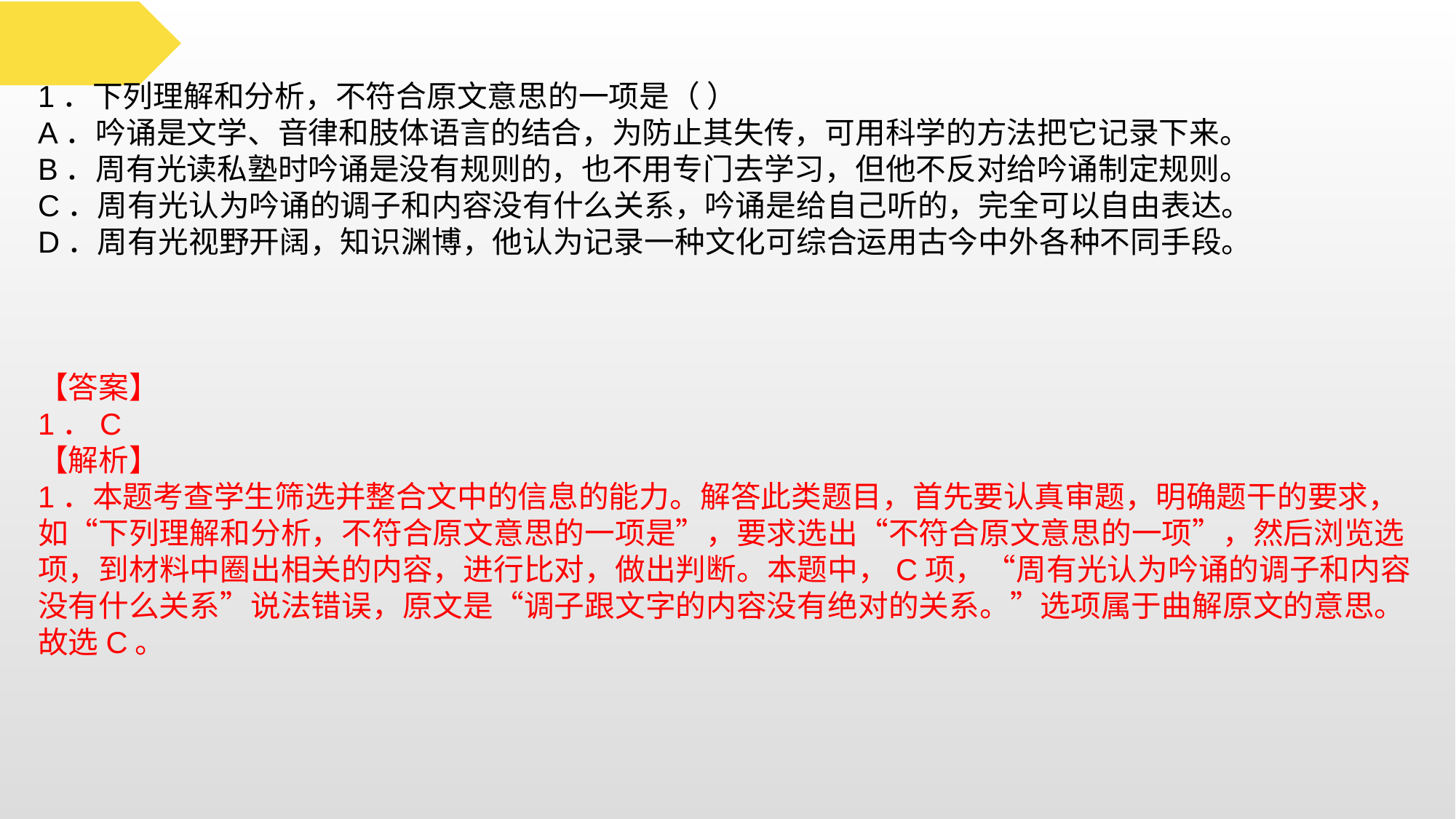

1．下列理解和分析，不符合原文意思的一项是（ ）
A．吟诵是文学、音律和肢体语言的结合，为防止其失传，可用科学的方法把它记录下来。
B．周有光读私塾时吟诵是没有规则的，也不用专门去学习，但他不反对给吟诵制定规则。
C．周有光认为吟诵的调子和内容没有什么关系，吟诵是给自己听的，完全可以自由表达。
D．周有光视野开阔，知识渊博，他认为记录一种文化可综合运用古今中外各种不同手段。

【答案】
1．C
【解析】
1．本题考查学生筛选并整合文中的信息的能力。解答此类题目，首先要认真审题，明确题干的要求，如“下列理解和分析，不符合原文意思的一项是”，要求选出“不符合原文意思的一项”，然后浏览选项，到材料中圈出相关的内容，进行比对，做出判断。本题中，C项，“周有光认为吟诵的调子和内容没有什么关系”说法错误，原文是“调子跟文字的内容没有绝对的关系。”选项属于曲解原文的意思。故选C。